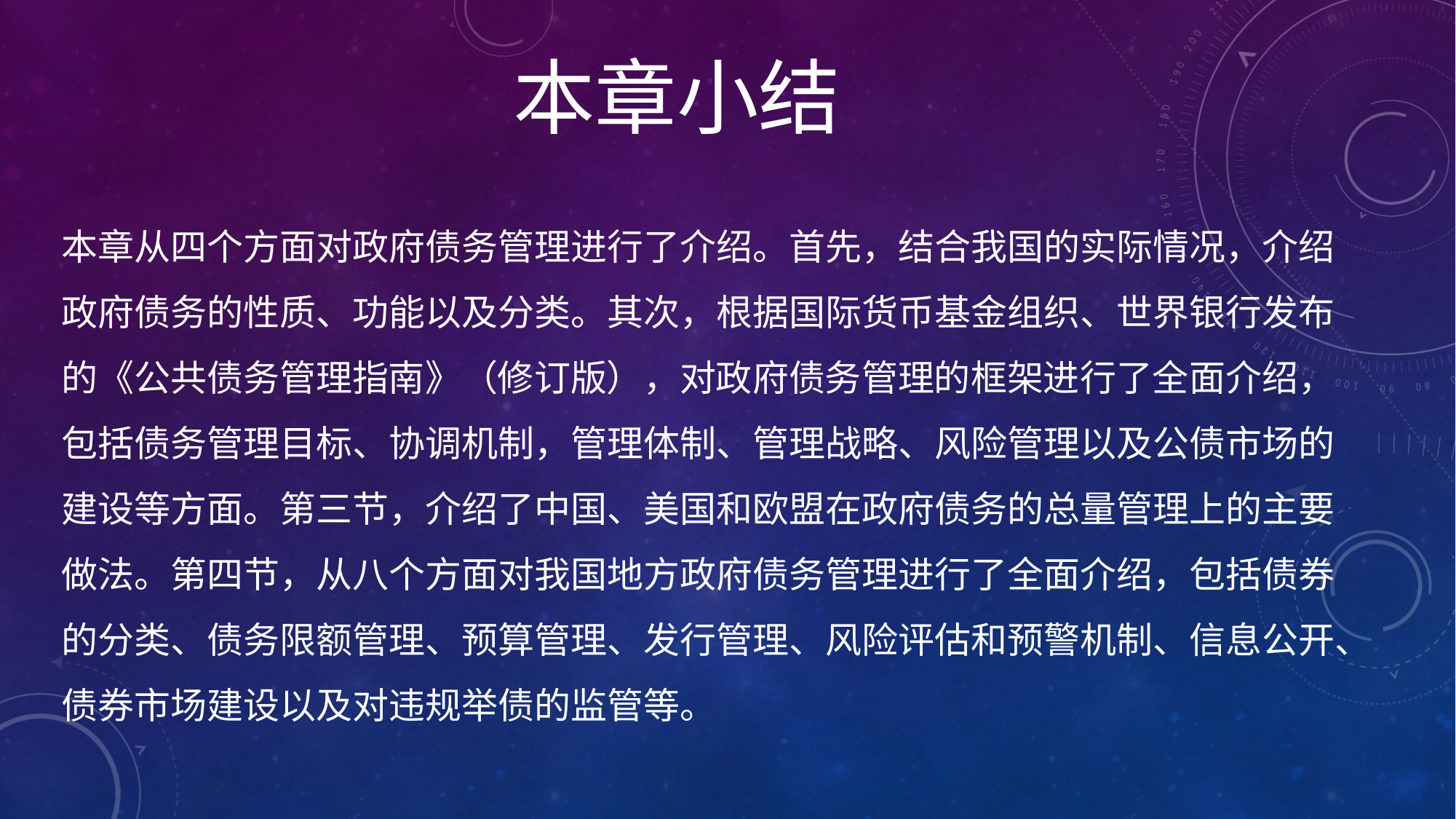

本章小结
# 本章从四个方面对政府债务管理进行了介绍。首先，结合我国的实际情况，介绍政府债务的性质、功能以及分类。其次，根据国际货币基金组织、世界银行发布的《公共债务管理指南》（修订版），对政府债务管理的框架进行了全面介绍，包括债务管理目标、协调机制，管理体制、管理战略、风险管理以及公债市场的建设等方面。第三节，介绍了中国、美国和欧盟在政府债务的总量管理上的主要做法。第四节，从八个方面对我国地方政府债务管理进行了全面介绍，包括债券的分类、债务限额管理、预算管理、发行管理、风险评估和预警机制、信息公开、债券市场建设以及对违规举债的监管等。